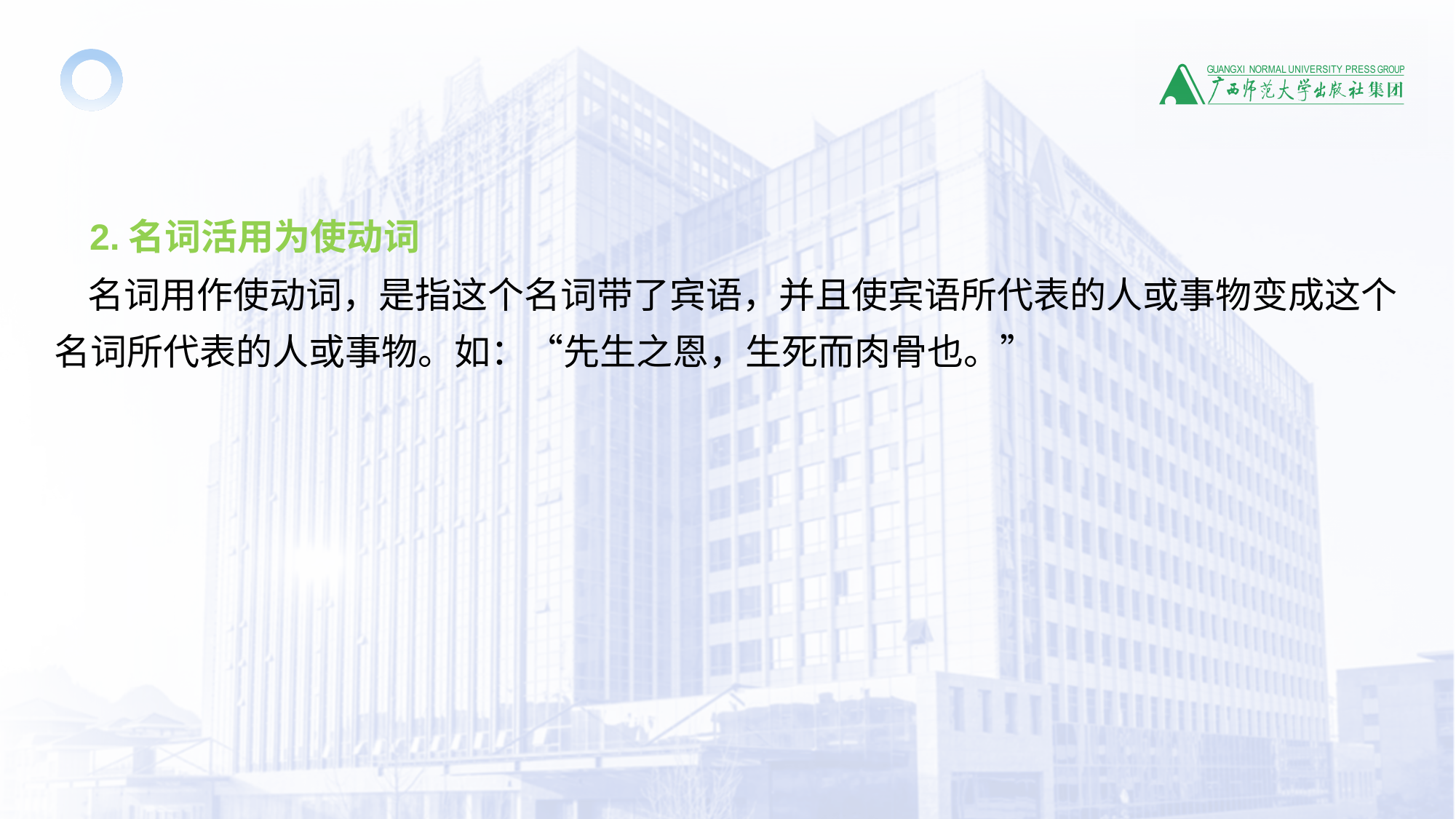

2.名词活用为使动词
   名词用作使动词，是指这个名词带了宾语，并且使宾语所代表的人或事物变成这个名词所代表的人或事物。如：“先生之恩，生死而肉骨也。”